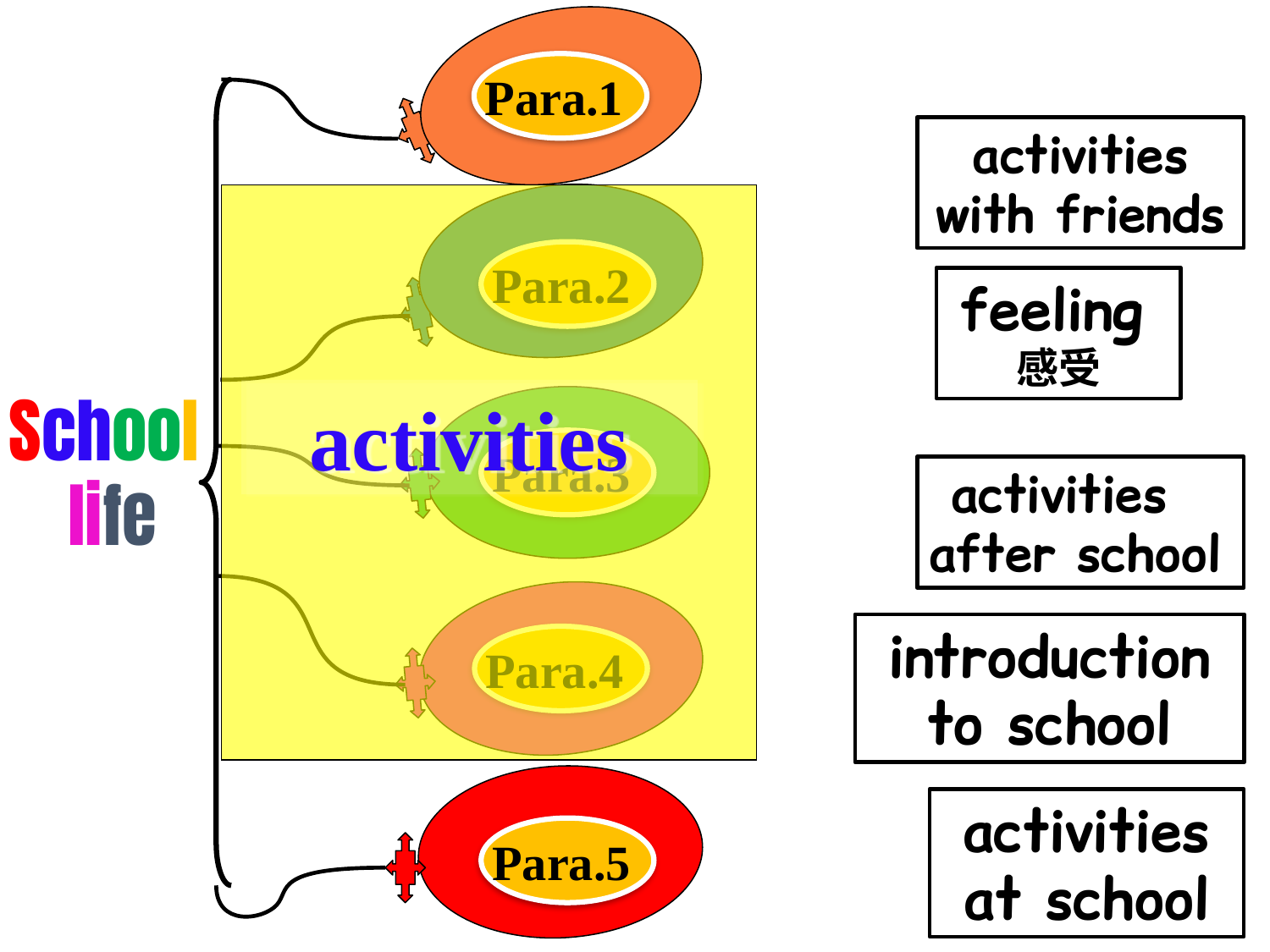

Para.1

activities with friends

Para.2
feeling感受

activities
School
life

Para.3

 activities
after school

introduction to school
Para.4

activities at school
Para.5